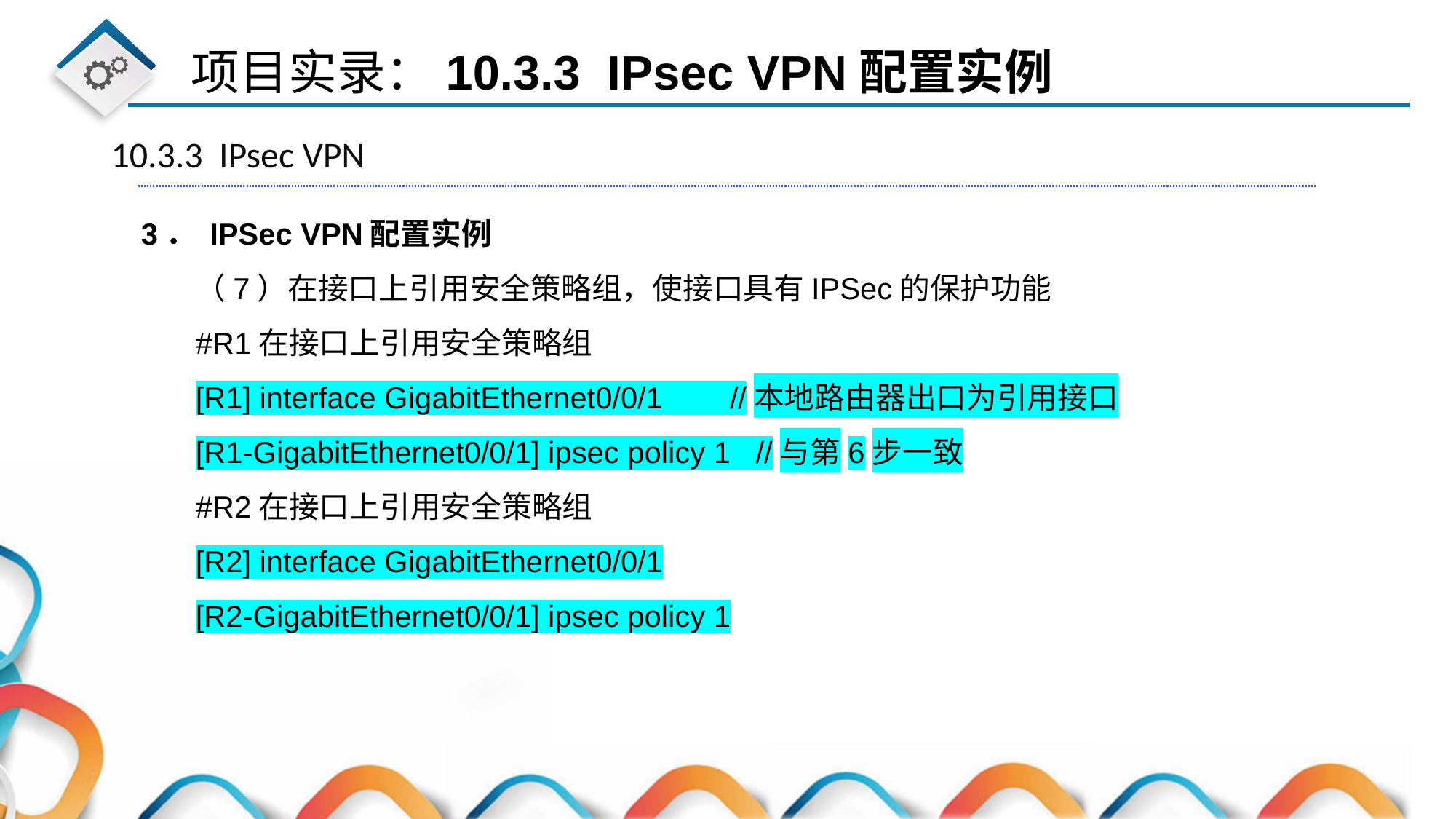

10.3.3  IPsec VPN

3． IPSec VPN配置实例
（7）在接口上引用安全策略组，使接口具有IPSec的保护功能
#R1在接口上引用安全策略组
[R1] interface GigabitEthernet0/0/1        //本地路由器出口为引用接口
[R1-GigabitEthernet0/0/1] ipsec policy 1   //与第6步一致
#R2在接口上引用安全策略组
[R2] interface GigabitEthernet0/0/1
[R2-GigabitEthernet0/0/1] ipsec policy 1